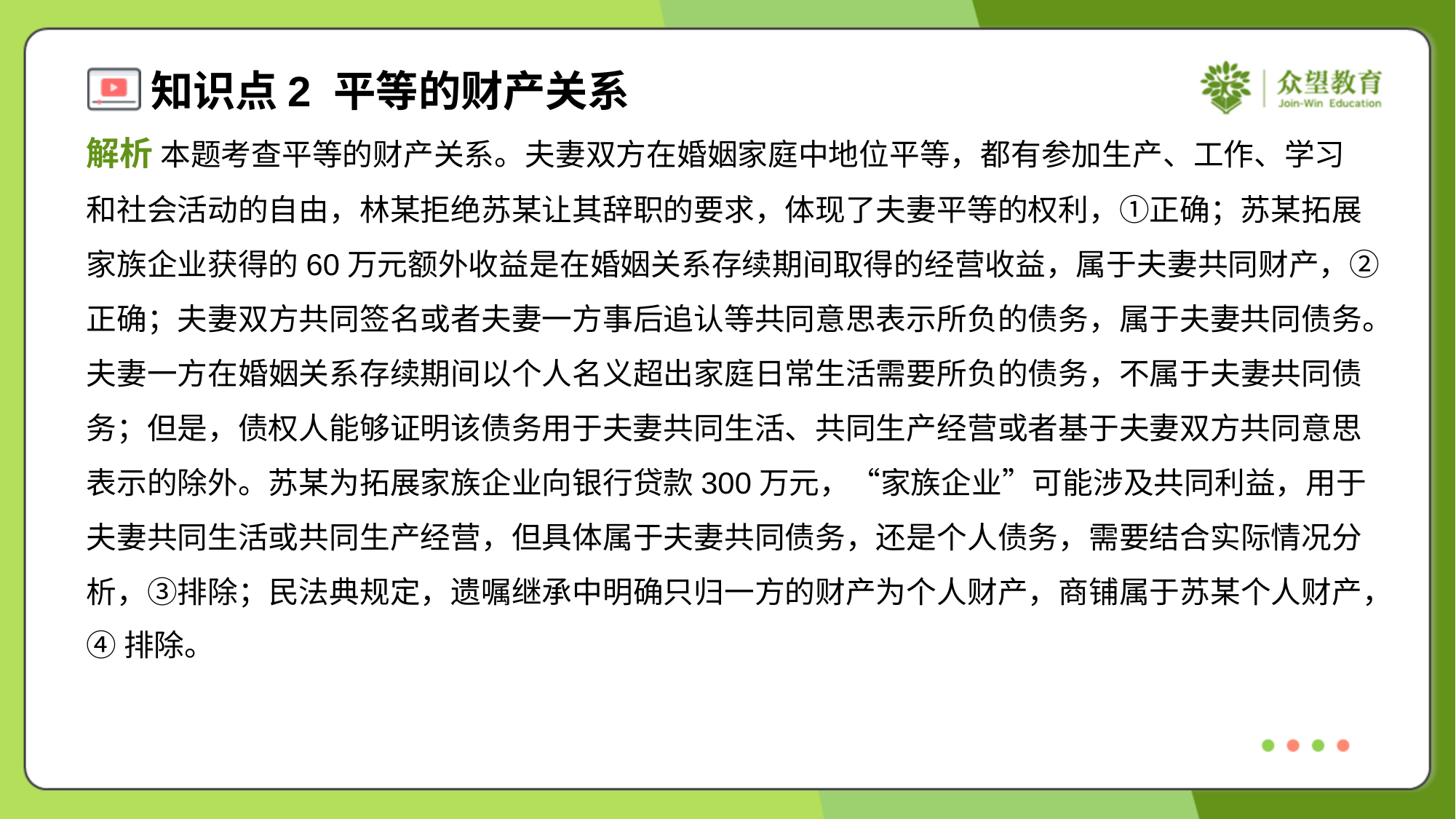

解析 本题考查平等的财产关系。夫妻双方在婚姻家庭中地位平等，都有参加生产、工作、学习
和社会活动的自由，林某拒绝苏某让其辞职的要求，体现了夫妻平等的权利，①正确；苏某拓展
家族企业获得的60万元额外收益是在婚姻关系存续期间取得的经营收益，属于夫妻共同财产，②
正确；夫妻双方共同签名或者夫妻一方事后追认等共同意思表示所负的债务，属于夫妻共同债务。
夫妻一方在婚姻关系存续期间以个人名义超出家庭日常生活需要所负的债务，不属于夫妻共同债
务；但是，债权人能够证明该债务用于夫妻共同生活、共同生产经营或者基于夫妻双方共同意思
表示的除外。苏某为拓展家族企业向银行贷款300万元，“家族企业”可能涉及共同利益，用于
夫妻共同生活或共同生产经营，但具体属于夫妻共同债务，还是个人债务，需要结合实际情况分
析，③排除；民法典规定，遗嘱继承中明确只归一方的财产为个人财产，商铺属于苏某个人财产，
④排除。